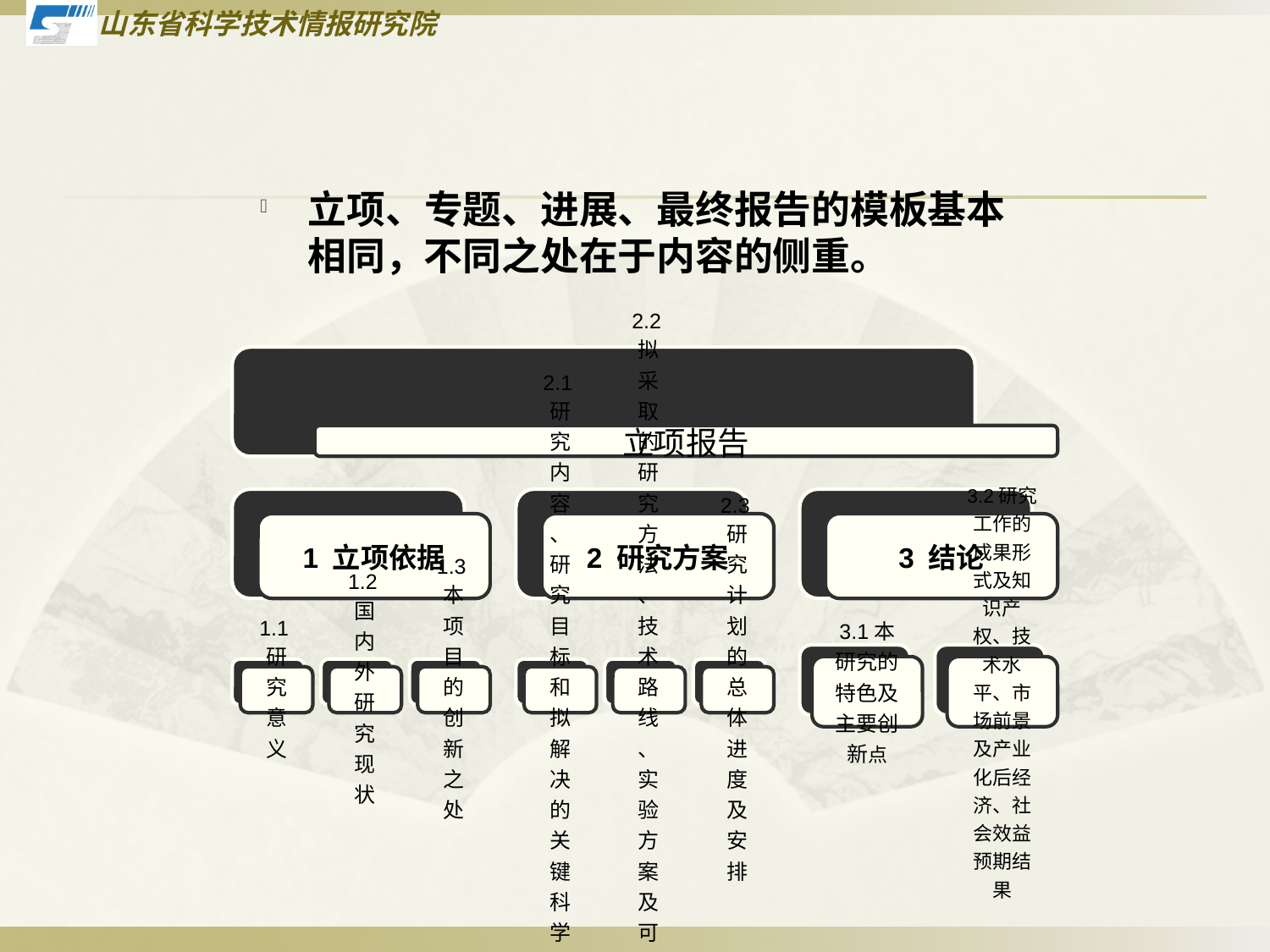

立项、专题、进展、最终报告的模板基本相同，不同之处在于内容的侧重。
立项报告
1 立项依据
1.1研究意义
1.2国内外研究现状
2 研究方案
3.1本研究的特色及主要创新点